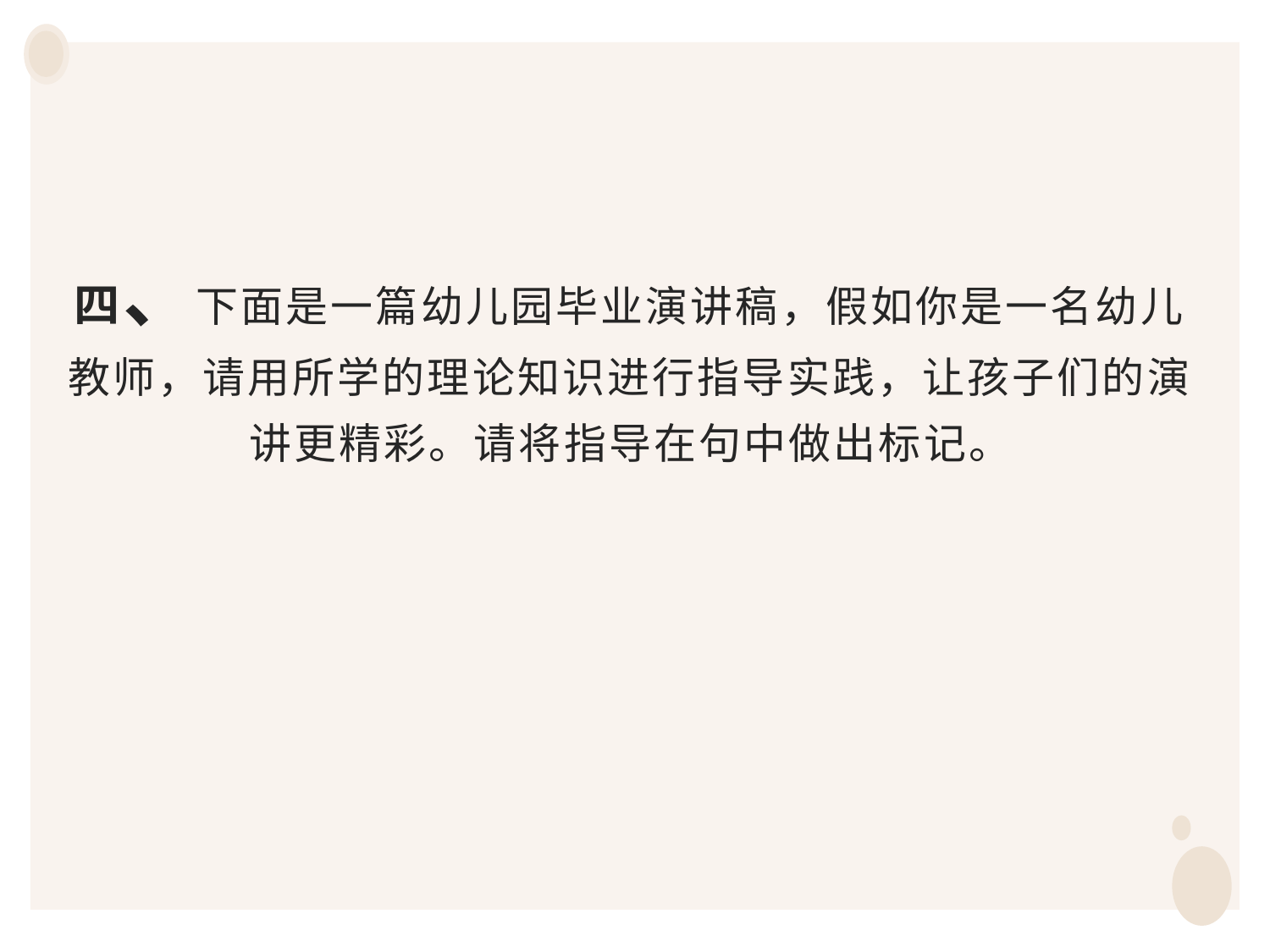

四、下面是一篇幼儿园毕业演讲稿，假如你是一名幼儿教师，请用所学的理论知识进行指导实践，让孩子们的演讲更精彩。请将指导在句中做出标记。